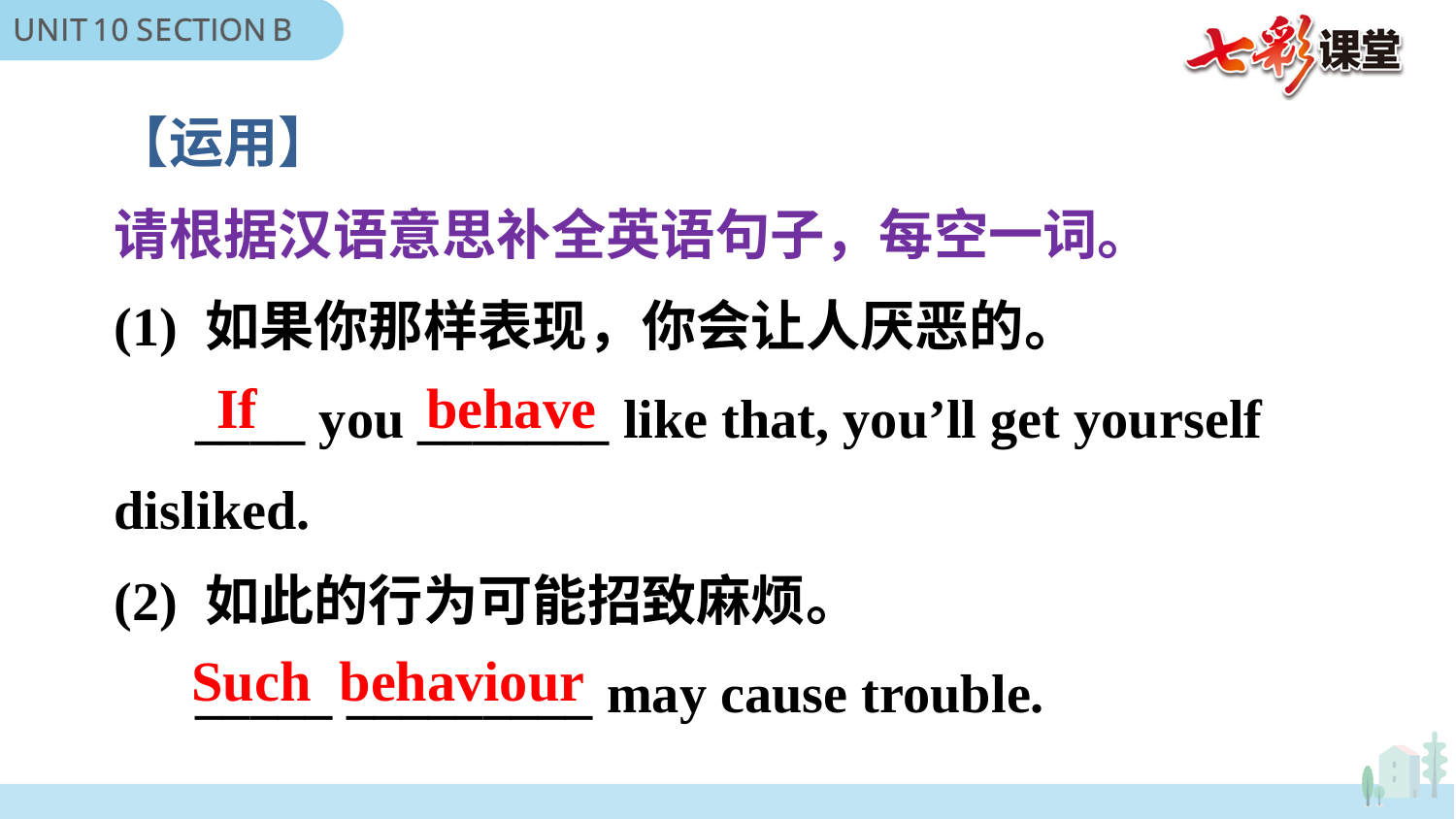

【运用】
请根据汉语意思补全英语句子，每空一词。
(1) 如果你那样表现，你会让人厌恶的。
      ____ you _______ like that, you’ll get yourself disliked.
(2) 如此的行为可能招致麻烦。
      _____ _________ may cause trouble.
If            behave
Such  behaviour